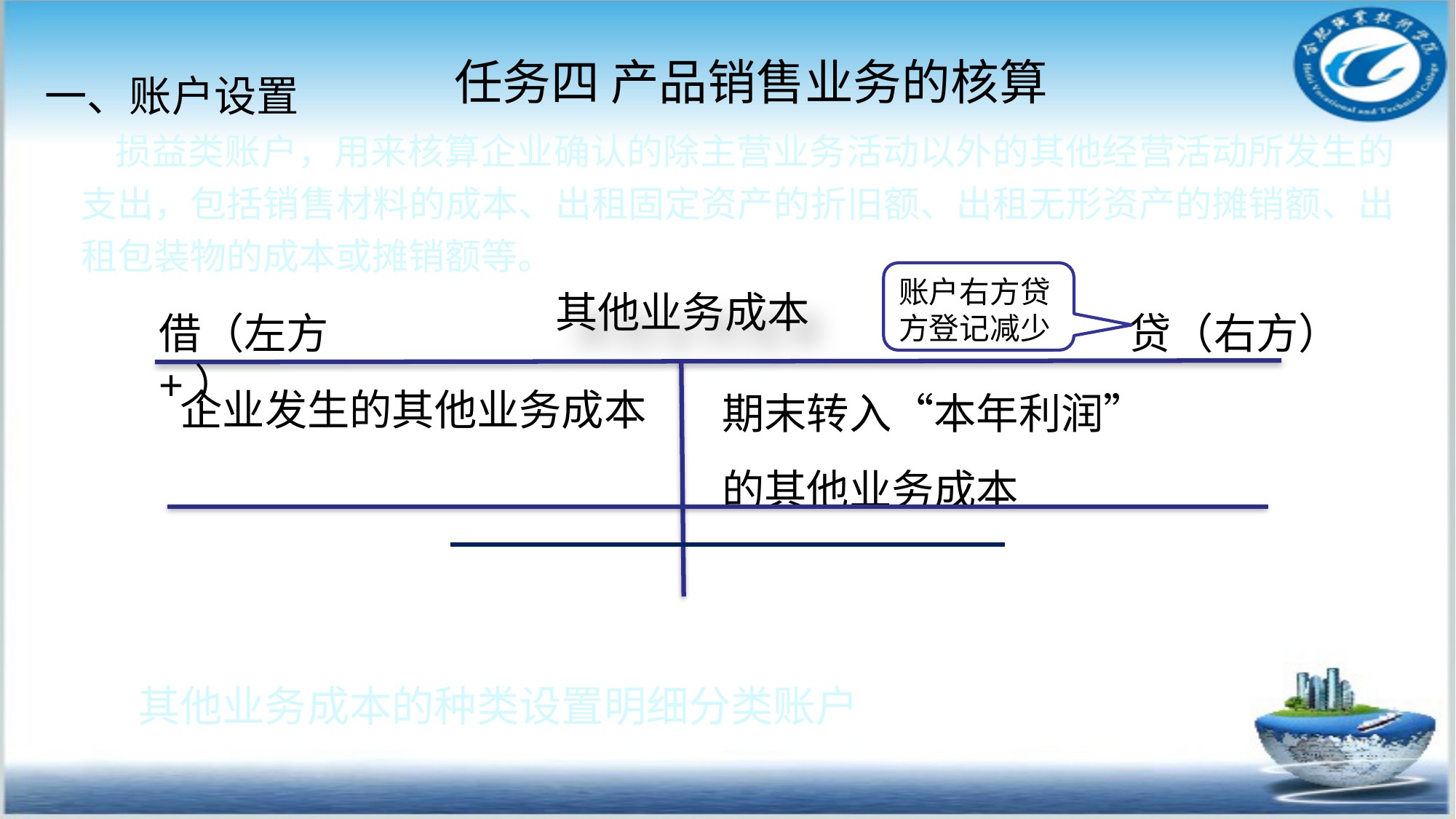

任务四 产品销售业务的核算
#
一、账户设置
   损益类账户，用来核算企业确认的除主营业务活动以外的其他经营活动所发生的支出，包括销售材料的成本、出租固定资产的折旧额、出租无形资产的摊销额、出租包装物的成本或摊销额等。
账户右方贷方登记减少
其他业务成本
借（左方+）
贷（右方）
企业发生的其他业务成本
期末转入“本年利润”的其他业务成本
其他业务成本的种类设置明细分类账户